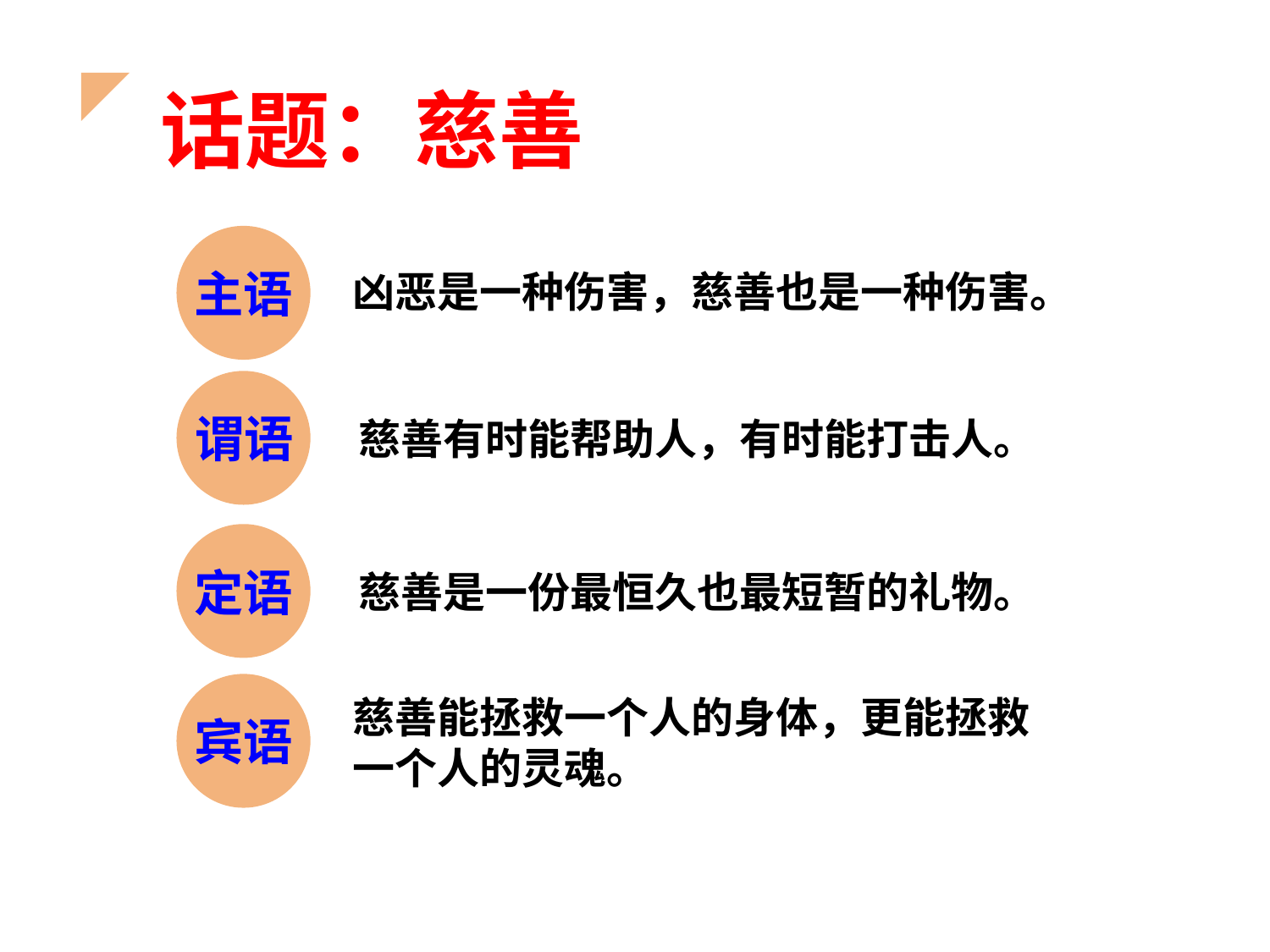

话题：慈善

凶恶是一种伤害，慈善也是一种伤害。
主语

慈善有时能帮助人，有时能打击人。
谓语

慈善是一份最恒久也最短暂的礼物。
定语

宾语
慈善能拯救一个人的身体，更能拯救一个人的灵魂。